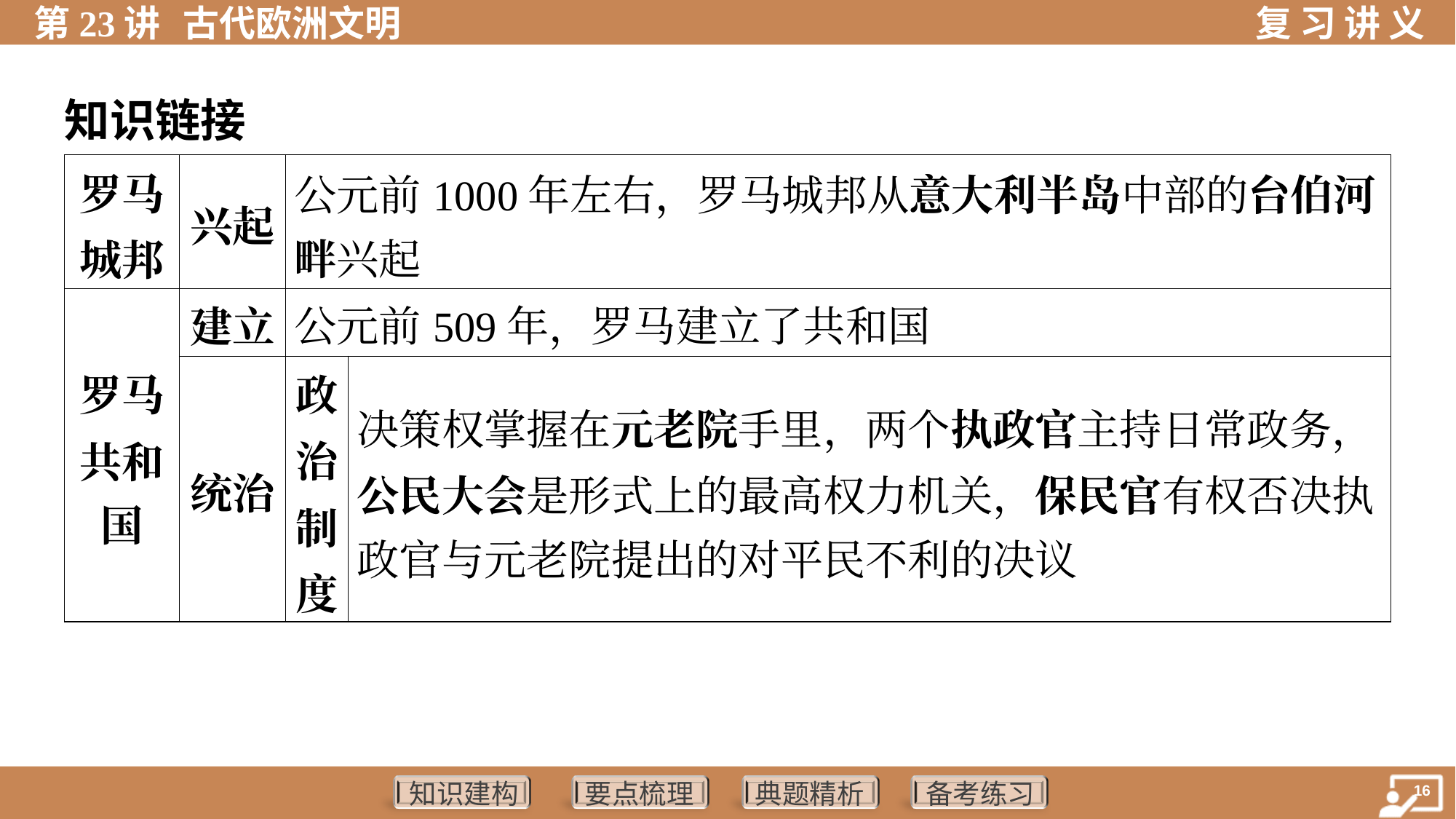

知识链接
| 罗马 城邦 | 兴起 | 公元前1000年左右，罗马城邦从意大利半岛中部的台伯河 畔兴起 |  |  |  |
| --- | --- | --- | --- | --- | --- |
| 罗马 共和 国 | 建立 | 公元前509年，罗马建立了共和国 |  |  |  |
|  | 统治 | 政 治 制 度 | 决策权掌握在元老院手里，两个执政官主持日常政务， 公民大会是形式上的最高权力机关，保民官有权否决执 政官与元老院提出的对平民不利的决议 |  |  |